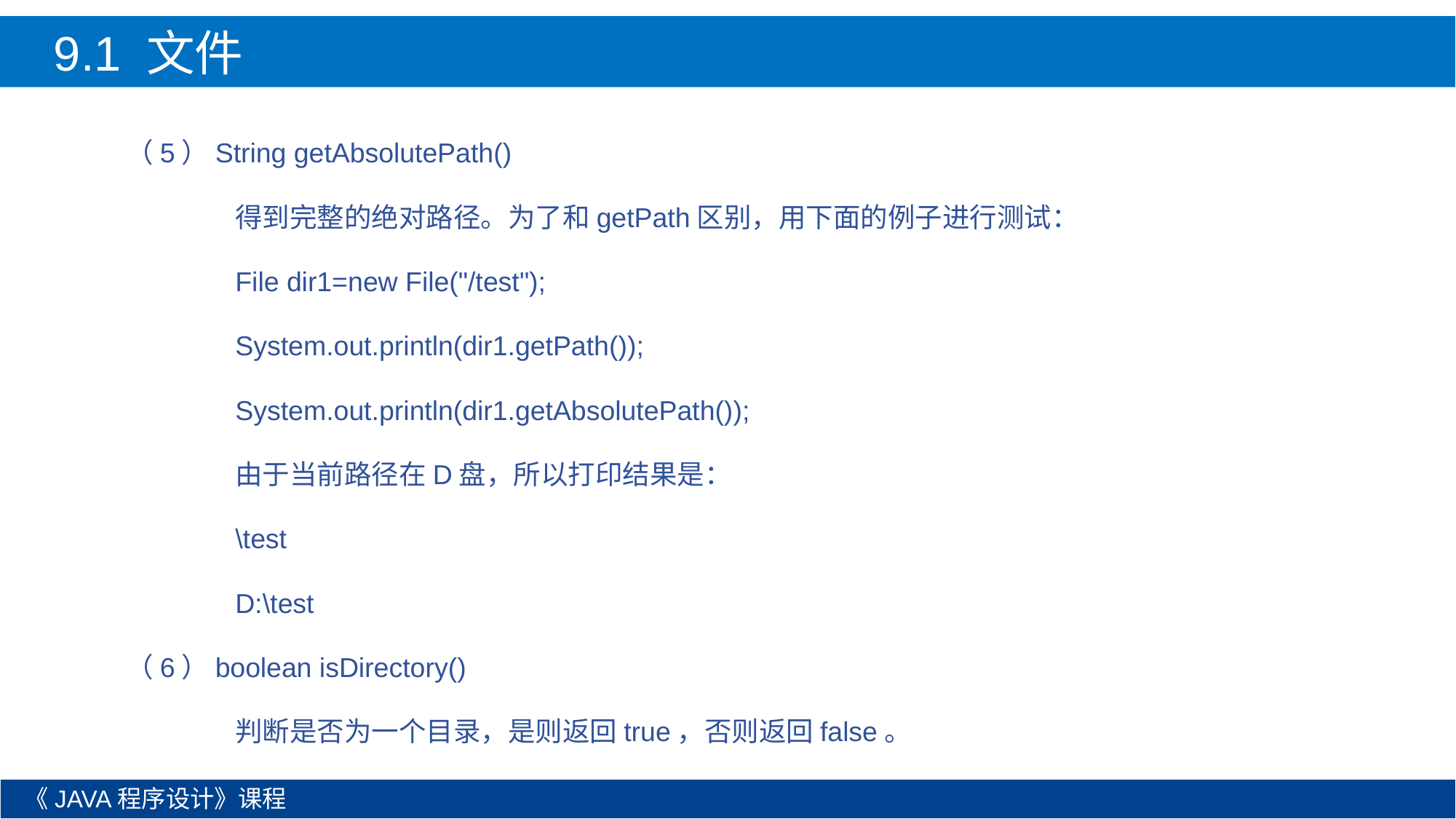

9.1 文件
（5）String getAbsolutePath()
	得到完整的绝对路径。为了和getPath区别，用下面的例子进行测试：
	File dir1=new File("/test");
	System.out.println(dir1.getPath());
	System.out.println(dir1.getAbsolutePath());
	由于当前路径在D盘，所以打印结果是：
	\test
	D:\test
（6）boolean isDirectory()
	判断是否为一个目录，是则返回true，否则返回false。

《JAVA程序设计》课程